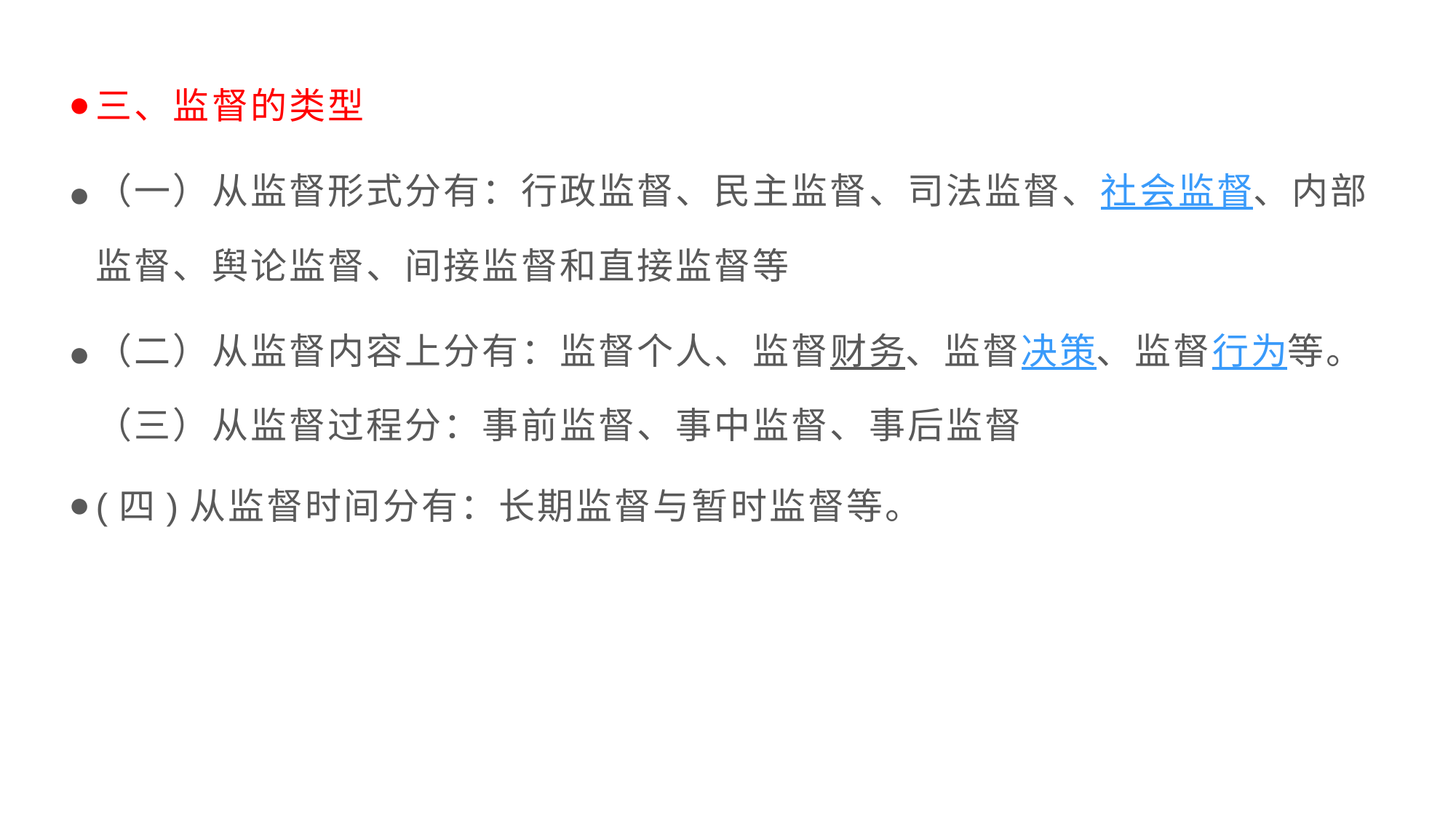

三、监督的类型
（一）从监督形式分有：行政监督、民主监督、司法监督、社会监督、内部监督、舆论监督、间接监督和直接监督等
（二）从监督内容上分有：监督个人、监督财务、监督决策、监督行为等。
（三）从监督过程分：事前监督、事中监督、事后监督
(四)从监督时间分有：长期监督与暂时监督等。

3